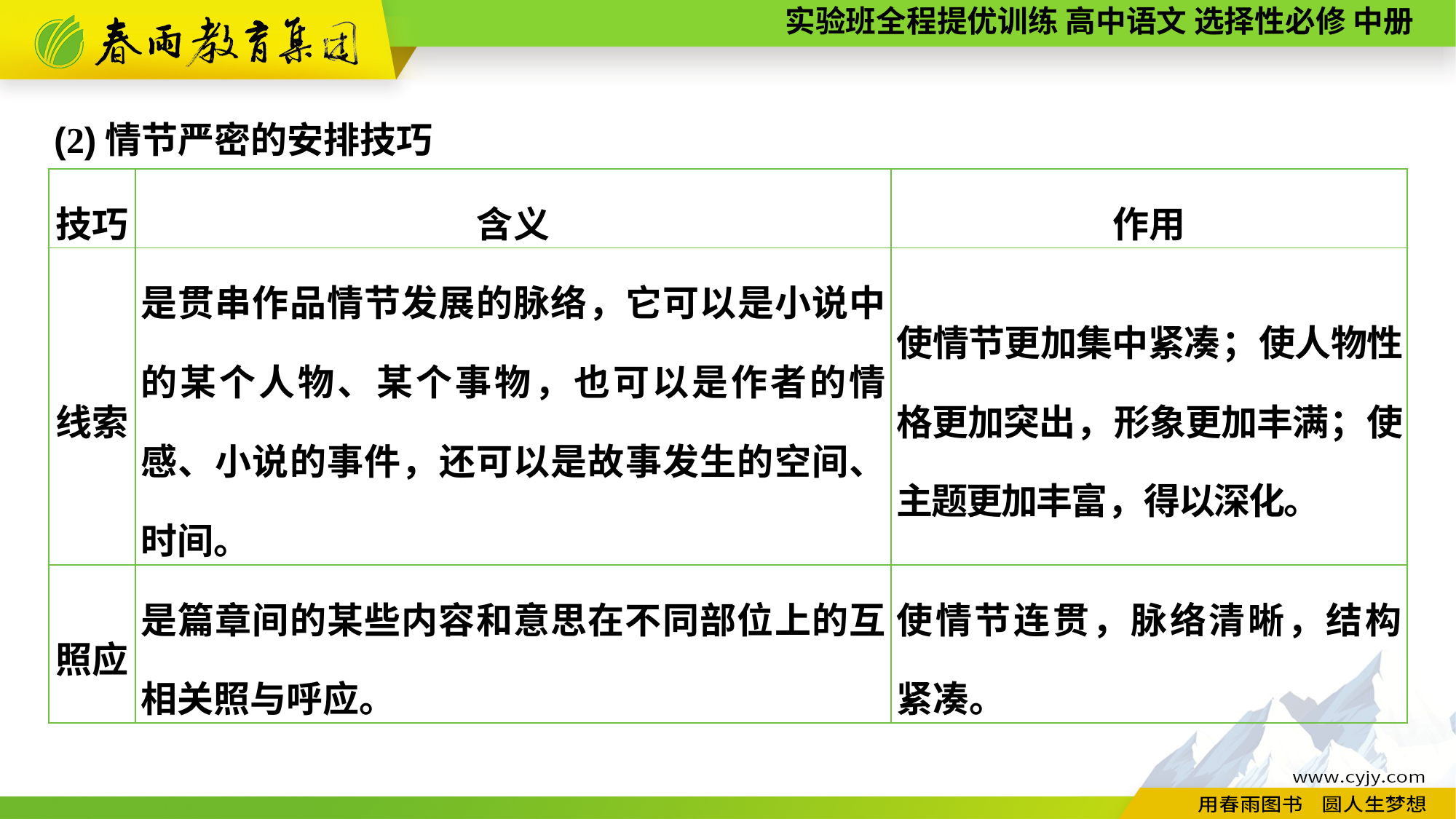

(2)情节严密的安排技巧
| 技巧 | 含义 | 作用 |
| --- | --- | --- |
| 线索 | 是贯串作品情节发展的脉络，它可以是小说中的某个人物、某个事物，也可以是作者的情感、小说的事件，还可以是故事发生的空间、时间。 | 使情节更加集中紧凑；使人物性格更加突出，形象更加丰满；使主题更加丰富，得以深化。 |
| 照应 | 是篇章间的某些内容和意思在不同部位上的互相关照与呼应。 | 使情节连贯，脉络清晰，结构紧凑。 |